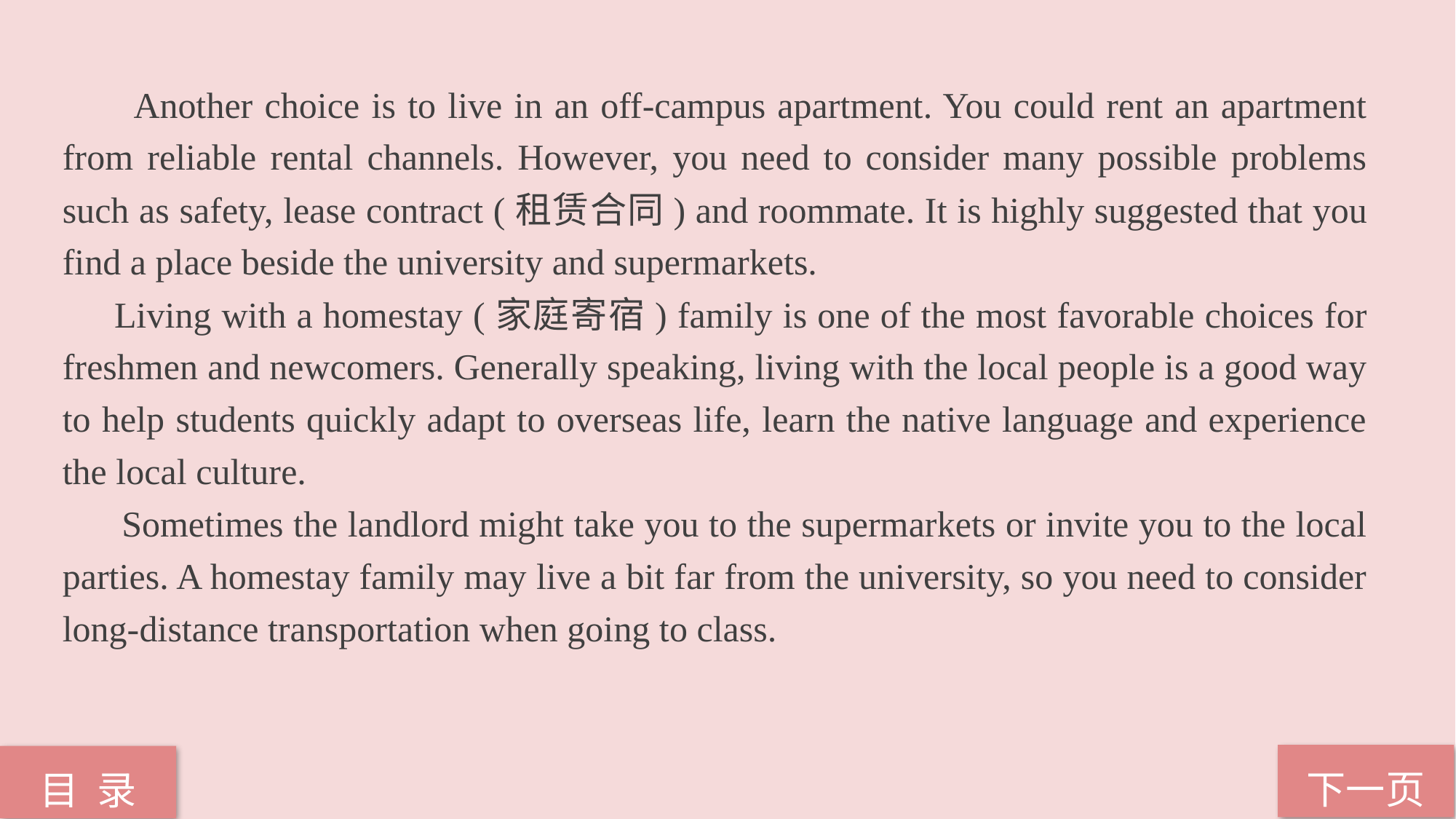

Another choice is to live in an off-campus apartment. You could rent an apartment from reliable rental channels. However, you need to consider many possible problems such as safety, lease contract (租赁合同) and roommate. It is highly suggested that you find a place beside the university and supermarkets.
     Living with a homestay (家庭寄宿) family is one of the most favorable choices for freshmen and newcomers. Generally speaking, living with the local people is a good way to help students quickly adapt to overseas life, learn the native language and experience the local culture.
      Sometimes the landlord might take you to the supermarkets or invite you to the local parties. A homestay family may live a bit far from the university, so you need to consider long-distance transportation when going to class.